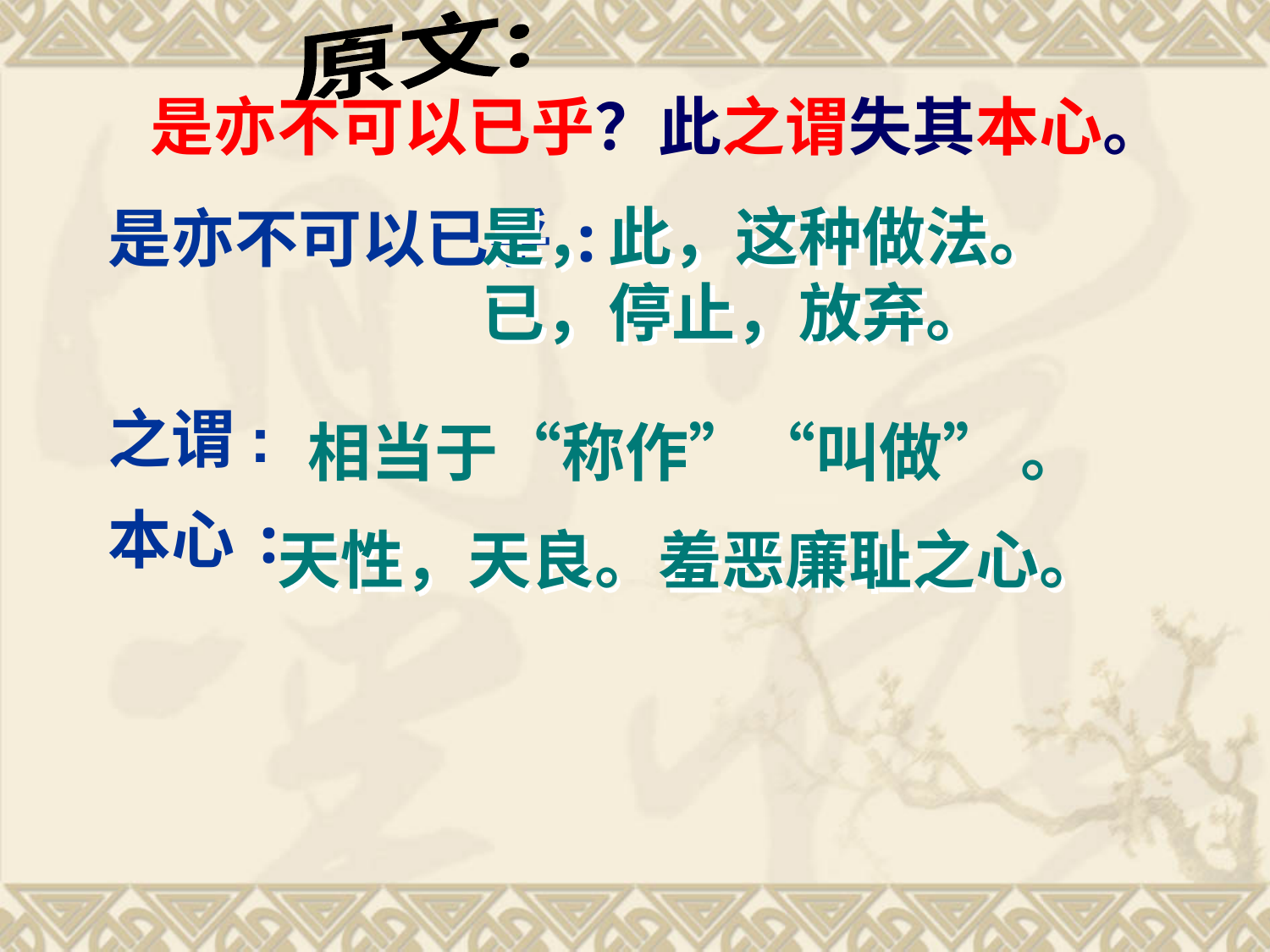

原文:
是亦不可以已乎？此之谓失其本心。
        是，此，这种做法。
        已，停止，放弃。
是亦不可以已乎:

之谓:
本心:
相当于“称作”“叫做” 。
天性，天良。羞恶廉耻之心。